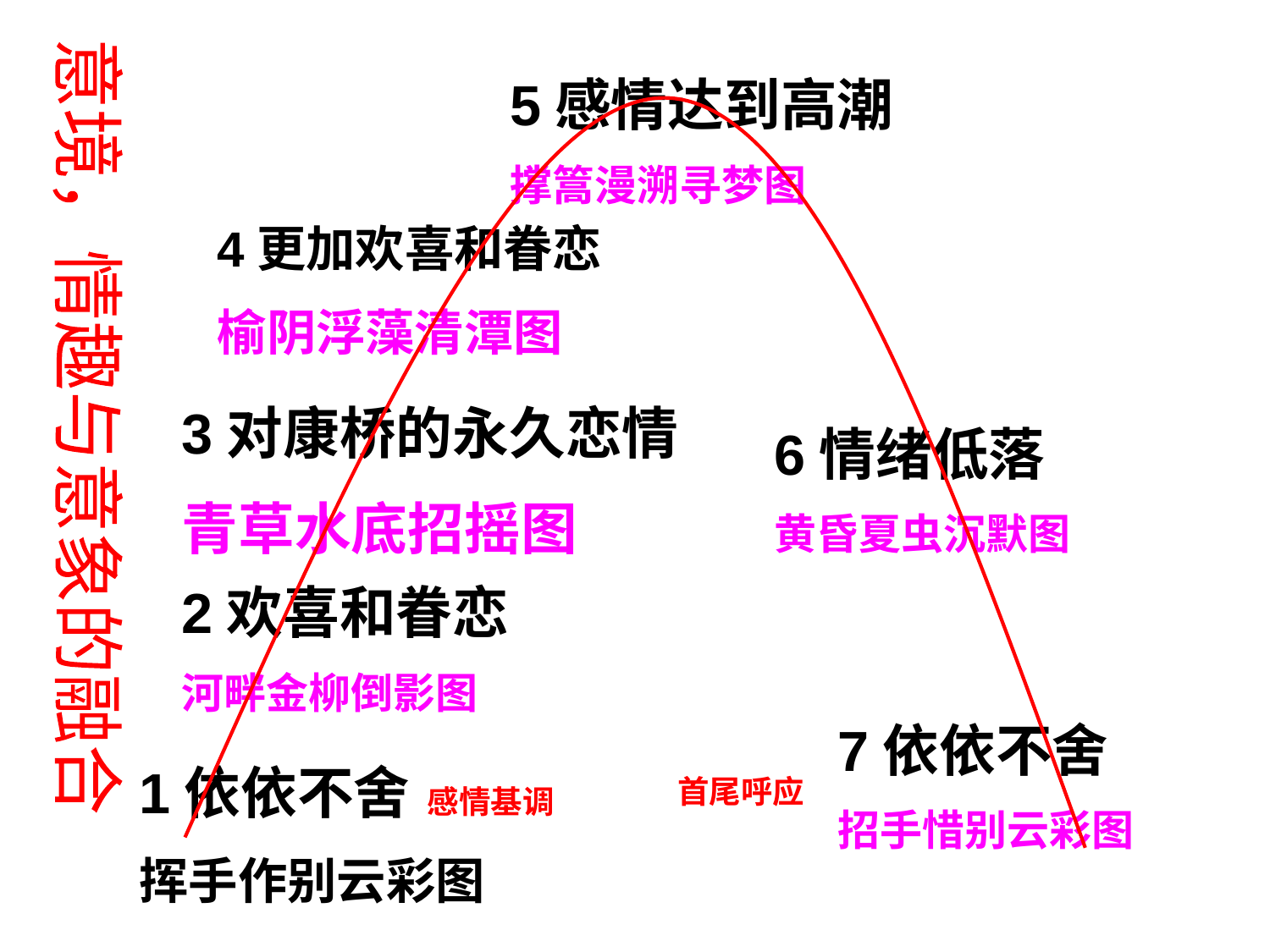

5感情达到高潮
撑篙漫溯寻梦图

4更加欢喜和眷恋
榆阴浮藻清潭图
3对康桥的永久恋情
青草水底招摇图
意境，情趣与意象的融合
6情绪低落
黄昏夏虫沉默图

2欢喜和眷恋
河畔金柳倒影图
7依依不舍
招手惜别云彩图
1依依不舍
挥手作别云彩图
首尾呼应
感情基调